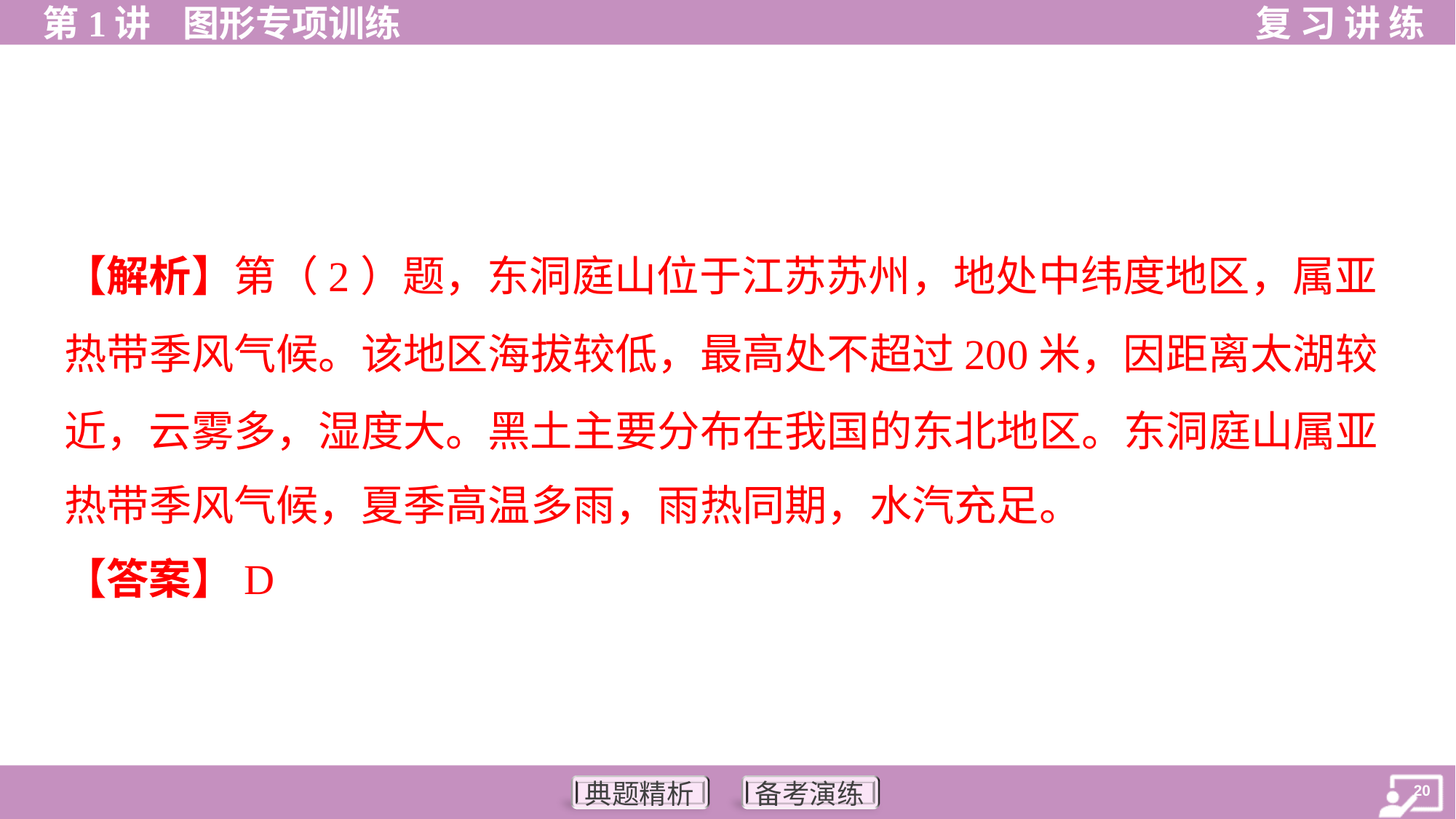

【解析】第（2）题，东洞庭山位于江苏苏州，地处中纬度地区，属亚
热带季风气候。该地区海拔较低，最高处不超过200米，因距离太湖较
近，云雾多，湿度大。黑土主要分布在我国的东北地区。东洞庭山属亚
热带季风气候，夏季高温多雨，雨热同期，水汽充足。
【答案】D